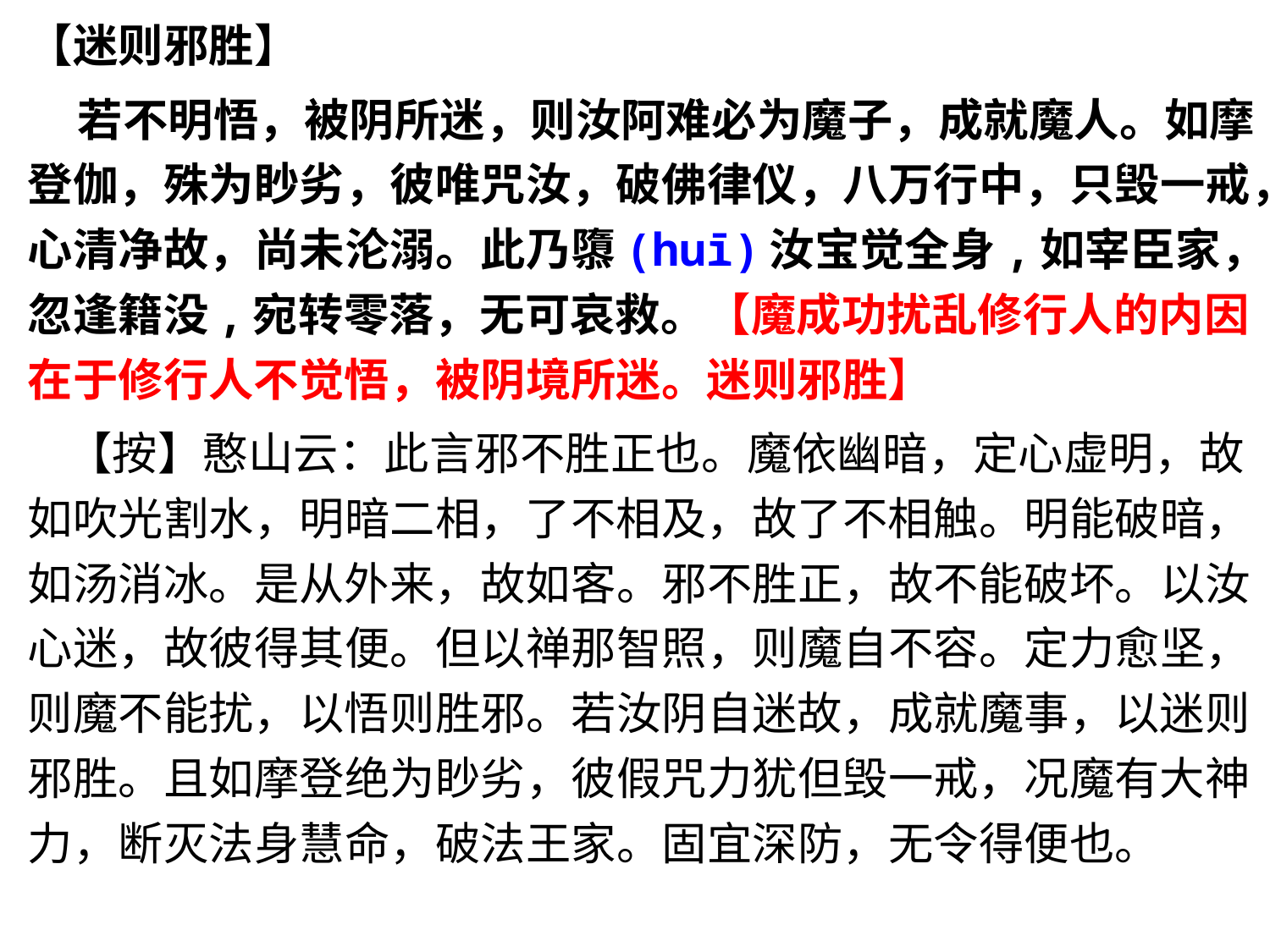

【迷则邪胜】
    若不明悟，被阴所迷，则汝阿难必为魔子，成就魔人。如摩登伽，殊为眇劣，彼唯咒汝，破佛律仪，八万行中，只毁一戒，心清净故，尚未沦溺。此乃隳(huī)汝宝觉全身,如宰臣家，忽逢籍没,宛转零落，无可哀救。【魔成功扰乱修行人的内因在于修行人不觉悟，被阴境所迷。迷则邪胜】
   【按】憨山云：此言邪不胜正也。魔依幽暗，定心虚明，故如吹光割水，明暗二相，了不相及，故了不相触。明能破暗，如汤消冰。是从外来，故如客。邪不胜正，故不能破坏。以汝心迷，故彼得其便。但以禅那智照，则魔自不容。定力愈坚，则魔不能扰，以悟则胜邪。若汝阴自迷故，成就魔事，以迷则邪胜。且如摩登绝为眇劣，彼假咒力犹但毁一戒，况魔有大神力，断灭法身慧命，破法王家。固宜深防，无令得便也。